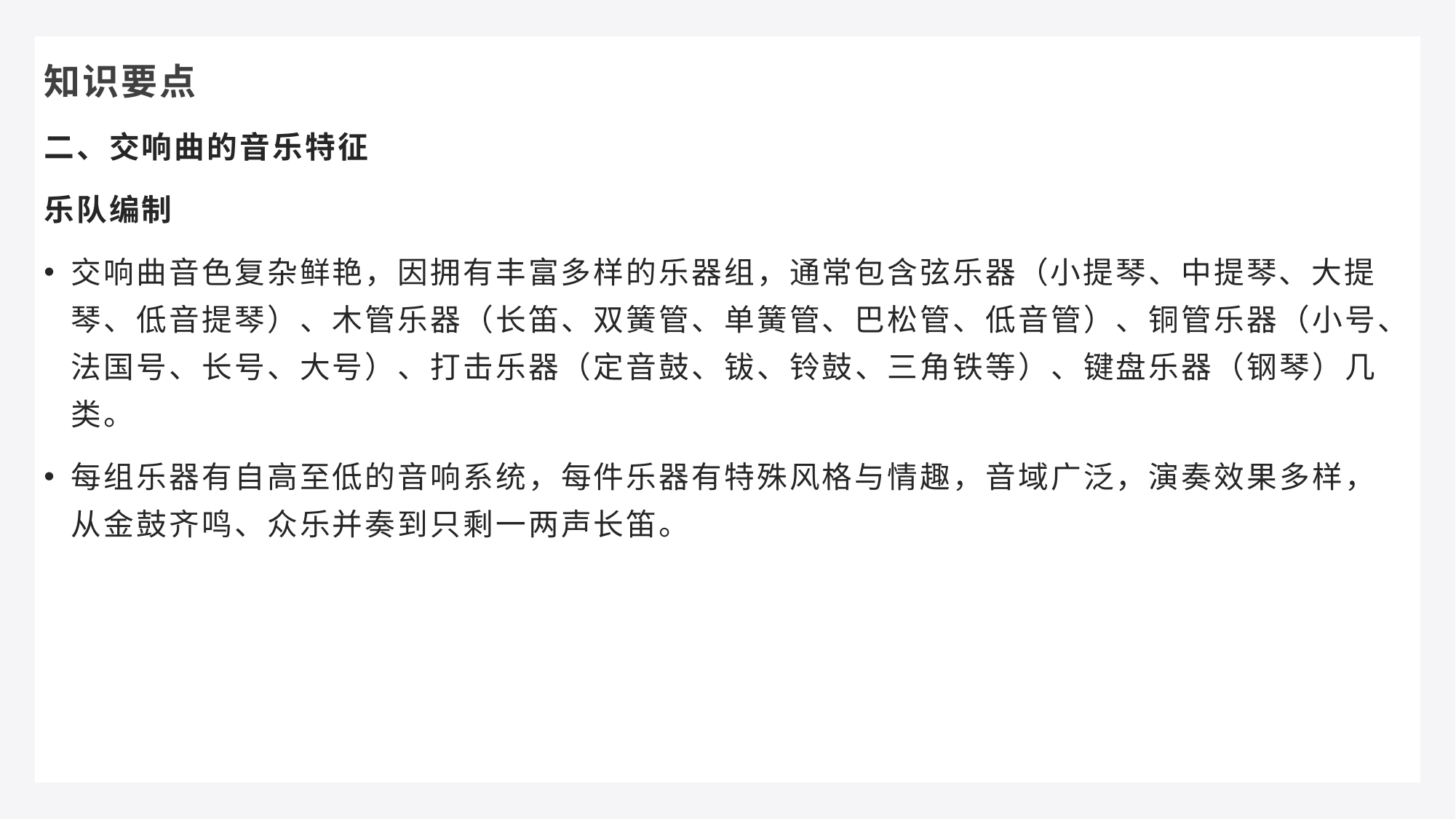

知识要点
二、交响曲的音乐特征
乐队编制
交响曲音色复杂鲜艳，因拥有丰富多样的乐器组，通常包含弦乐器（小提琴、中提琴、大提琴、低音提琴）、木管乐器（长笛、双簧管、单簧管、巴松管、低音管）、铜管乐器（小号、法国号、长号、大号）、打击乐器（定音鼓、钹、铃鼓、三角铁等）、键盘乐器（钢琴）几类。
每组乐器有自高至低的音响系统，每件乐器有特殊风格与情趣，音域广泛，演奏效果多样，从金鼓齐鸣、众乐并奏到只剩一两声长笛。